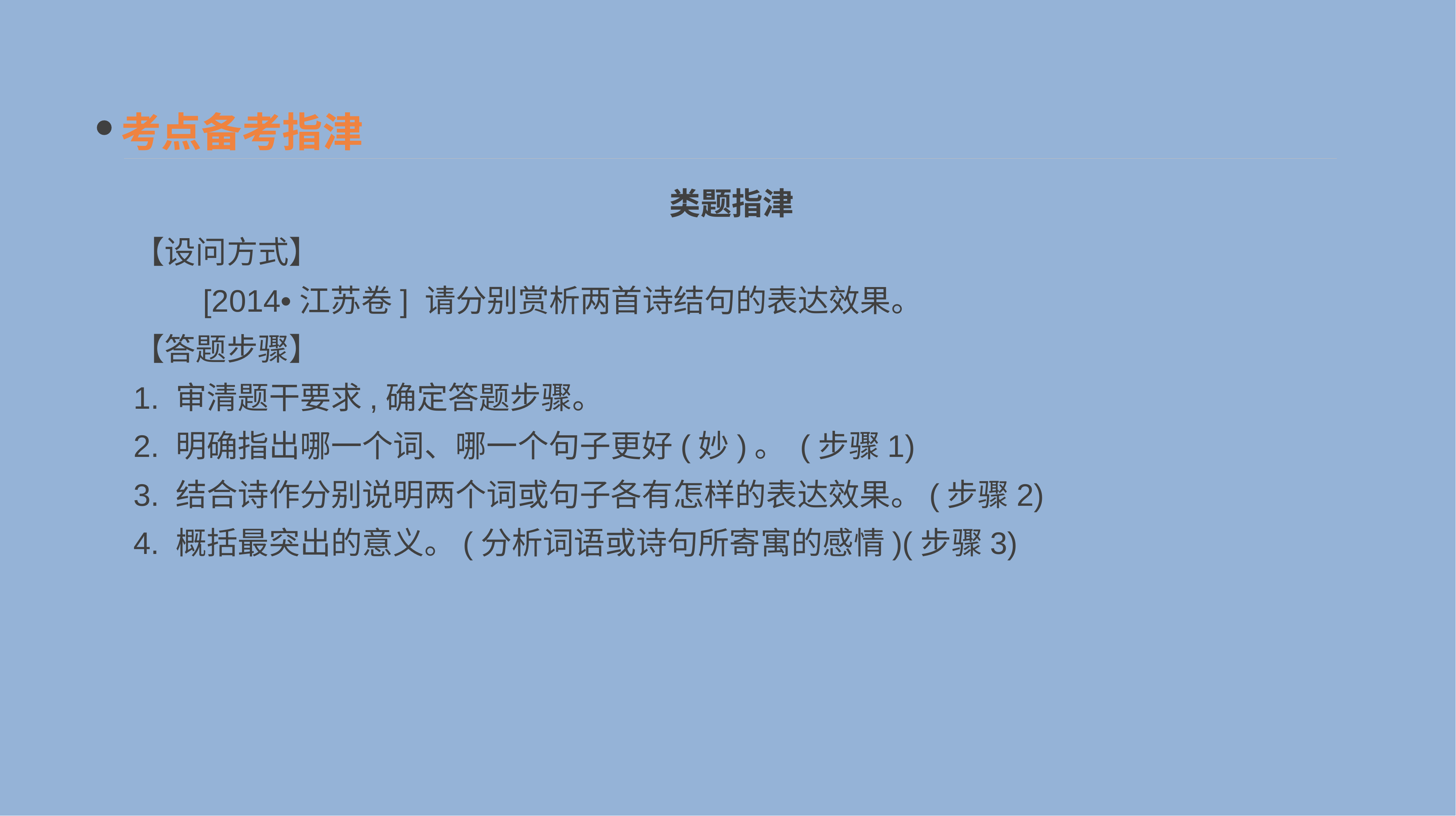

考点备考指津

　类题指津
【设问方式】
　　[2014•江苏卷] 请分别赏析两首诗结句的表达效果。
【答题步骤】
1. 审清题干要求,确定答题步骤。
2. 明确指出哪一个词、哪一个句子更好(妙)。 (步骤1)
3. 结合诗作分别说明两个词或句子各有怎样的表达效果。(步骤2)
4. 概括最突出的意义。(分析词语或诗句所寄寓的感情)(步骤3)